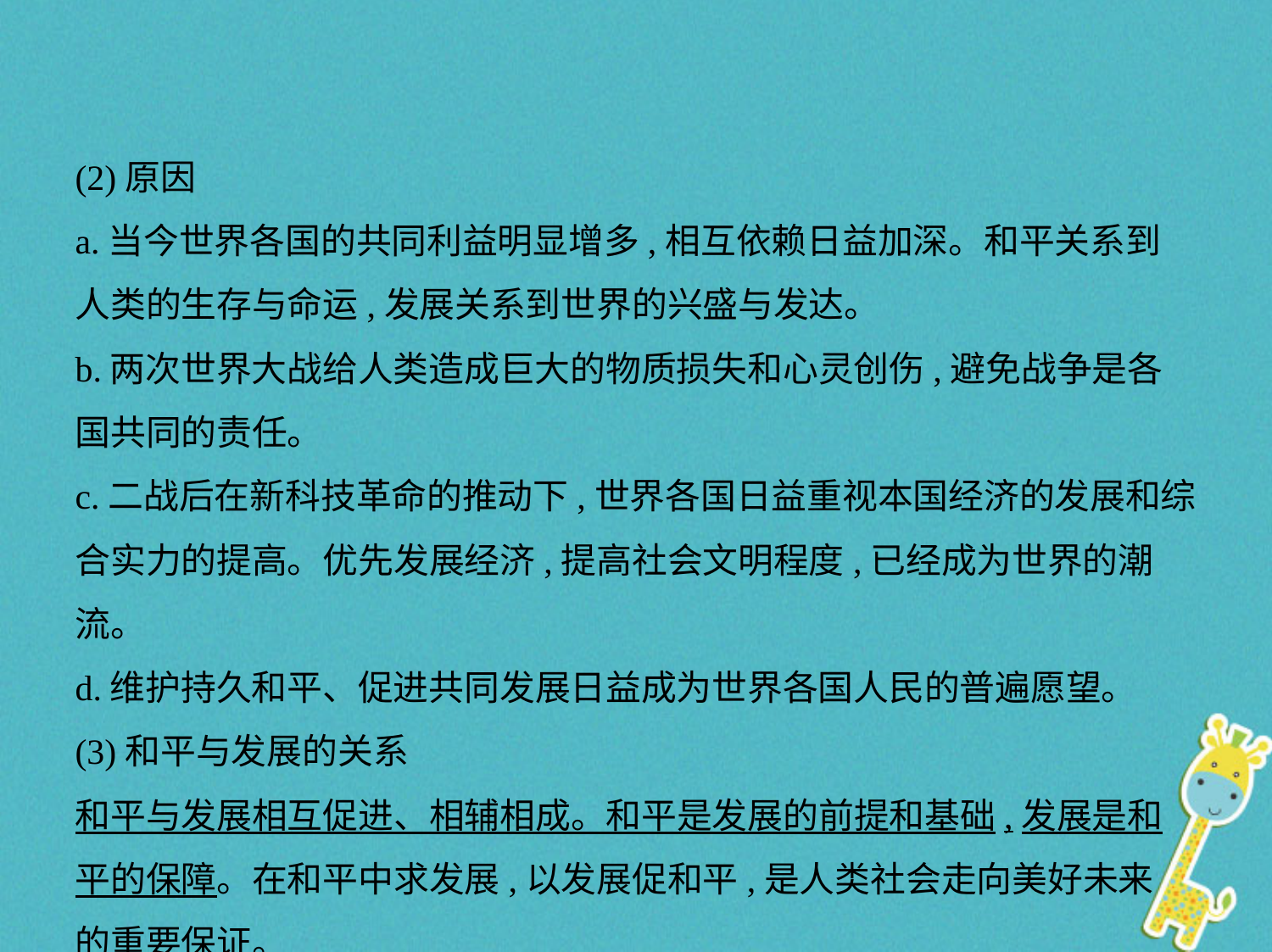

(2)原因
a.当今世界各国的共同利益明显增多,相互依赖日益加深。和平关系到
人类的生存与命运,发展关系到世界的兴盛与发达。
b.两次世界大战给人类造成巨大的物质损失和心灵创伤,避免战争是各
国共同的责任。
c.二战后在新科技革命的推动下,世界各国日益重视本国经济的发展和综合实力的提高。优先发展经济,提高社会文明程度,已经成为世界的潮流。
d.维护持久和平、促进共同发展日益成为世界各国人民的普遍愿望。
(3)和平与发展的关系
和平与发展相互促进、相辅相成。和平是发展的前提和基础,发展是和
平的保障。在和平中求发展,以发展促和平,是人类社会走向美好未来
的重要保证。